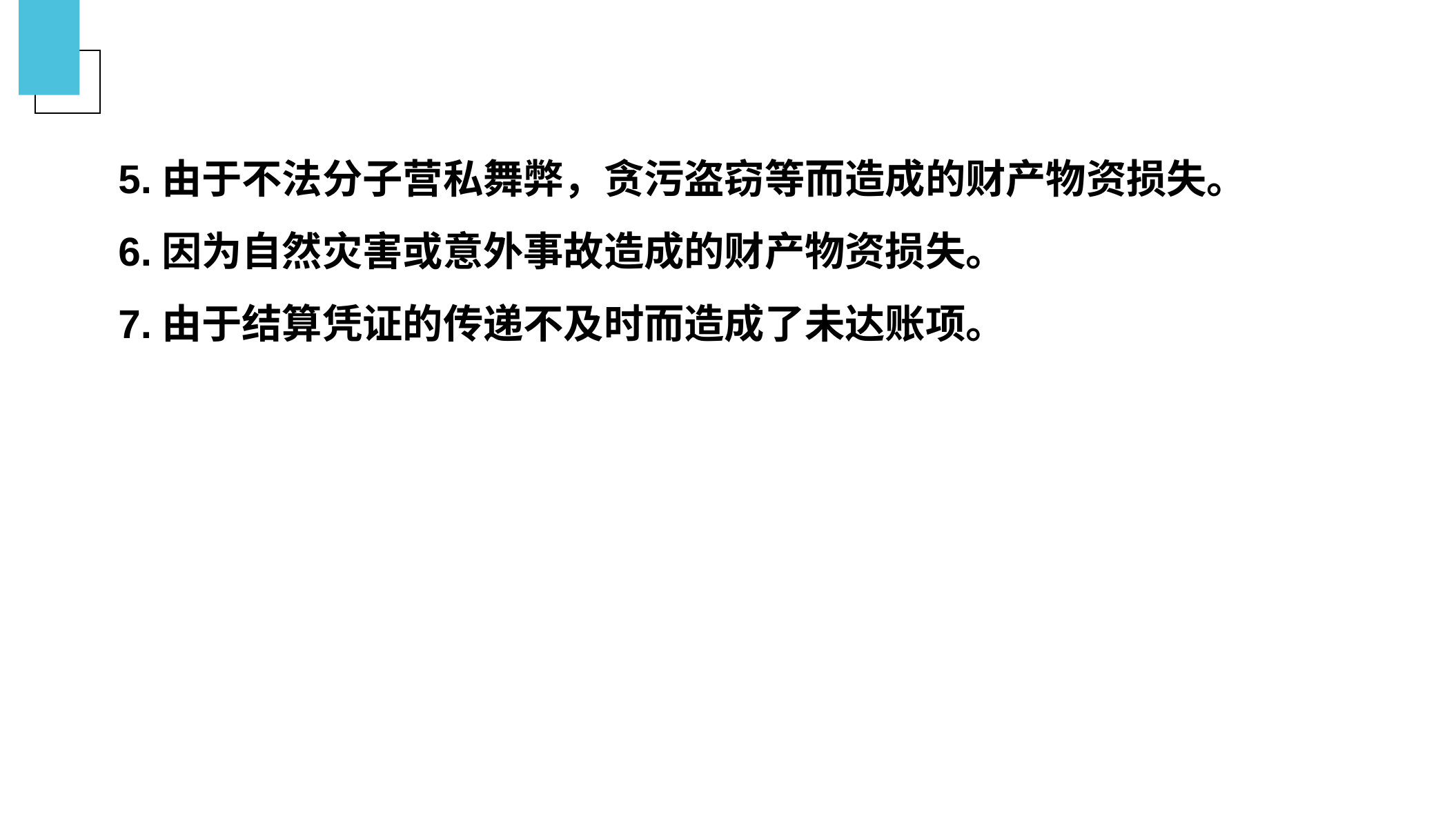

二、账实不符的主要原因
5.由于不法分子营私舞弊，贪污盗窃等而造成的财产物资损失。
6.因为自然灾害或意外事故造成的财产物资损失。
7.由于结算凭证的传递不及时而造成了未达账项。